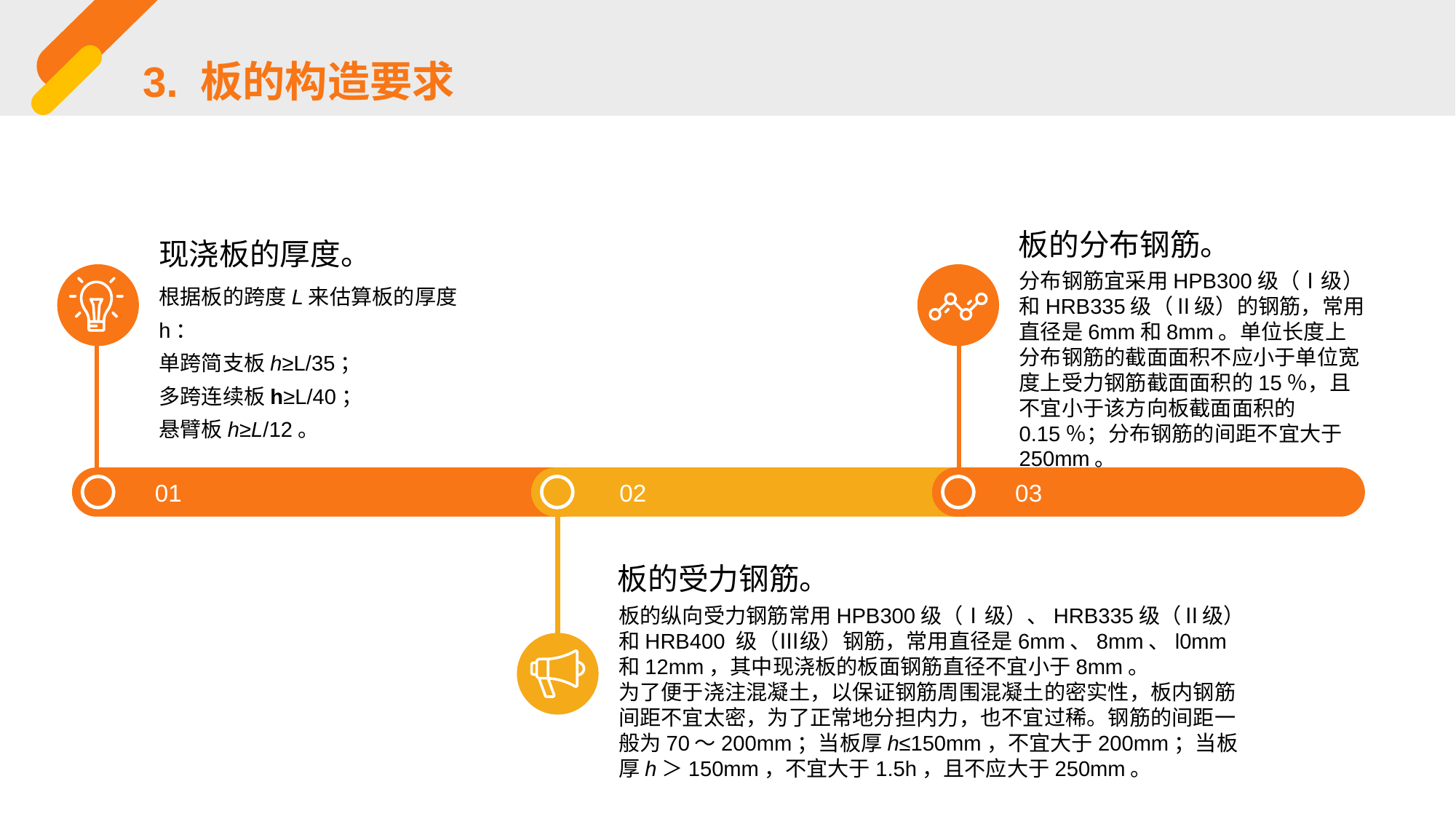

3. 板的构造要求
板的分布钢筋。
现浇板的厚度。

分布钢筋宜采用HPB300级（Ⅰ级）和HRB335级（Ⅱ级）的钢筋，常用直径是6mm和8mm。单位长度上分布钢筋的截面面积不应小于单位宽度上受力钢筋截面面积的15％，且不宜小于该方向板截面面积的0.15％；分布钢筋的间距不宜大于250mm。
根据板的跨度L来估算板的厚度h：
单跨简支板h≥L/35；
多跨连续板h≥L/40；
悬臂板h≥L/12。

01
02
03
板的受力钢筋。
板的纵向受力钢筋常用HPB300级（Ⅰ级）、HRB335级（Ⅱ级）和HRB400 级（Ⅲ级）钢筋，常用直径是6mm、8mm、l0mm和12mm，其中现浇板的板面钢筋直径不宜小于8mm。
为了便于浇注混凝土，以保证钢筋周围混凝土的密实性，板内钢筋间距不宜太密，为了正常地分担内力，也不宜过稀。钢筋的间距一般为70～200mm；当板厚h≤150mm，不宜大于200mm；当板厚h＞150mm，不宜大于1.5h，且不应大于250mm。